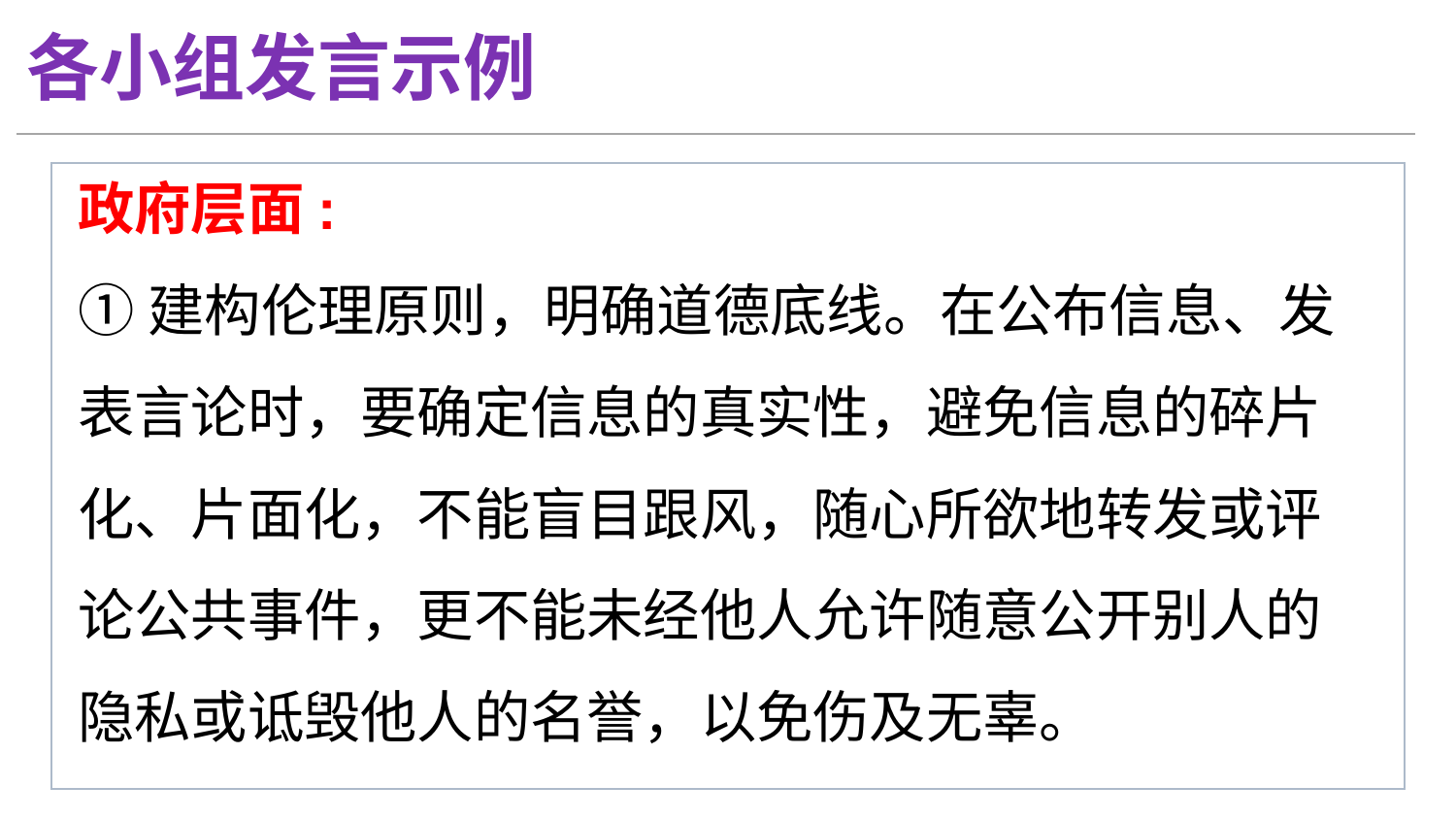

各小组发言示例
政府层面:
①建构伦理原则，明确道德底线。在公布信息、发表言论时，要确定信息的真实性，避免信息的碎片化、片面化，不能盲目跟风，随心所欲地转发或评论公共事件，更不能未经他人允许随意公开别人的隐私或诋毁他人的名誉，以免伤及无辜。